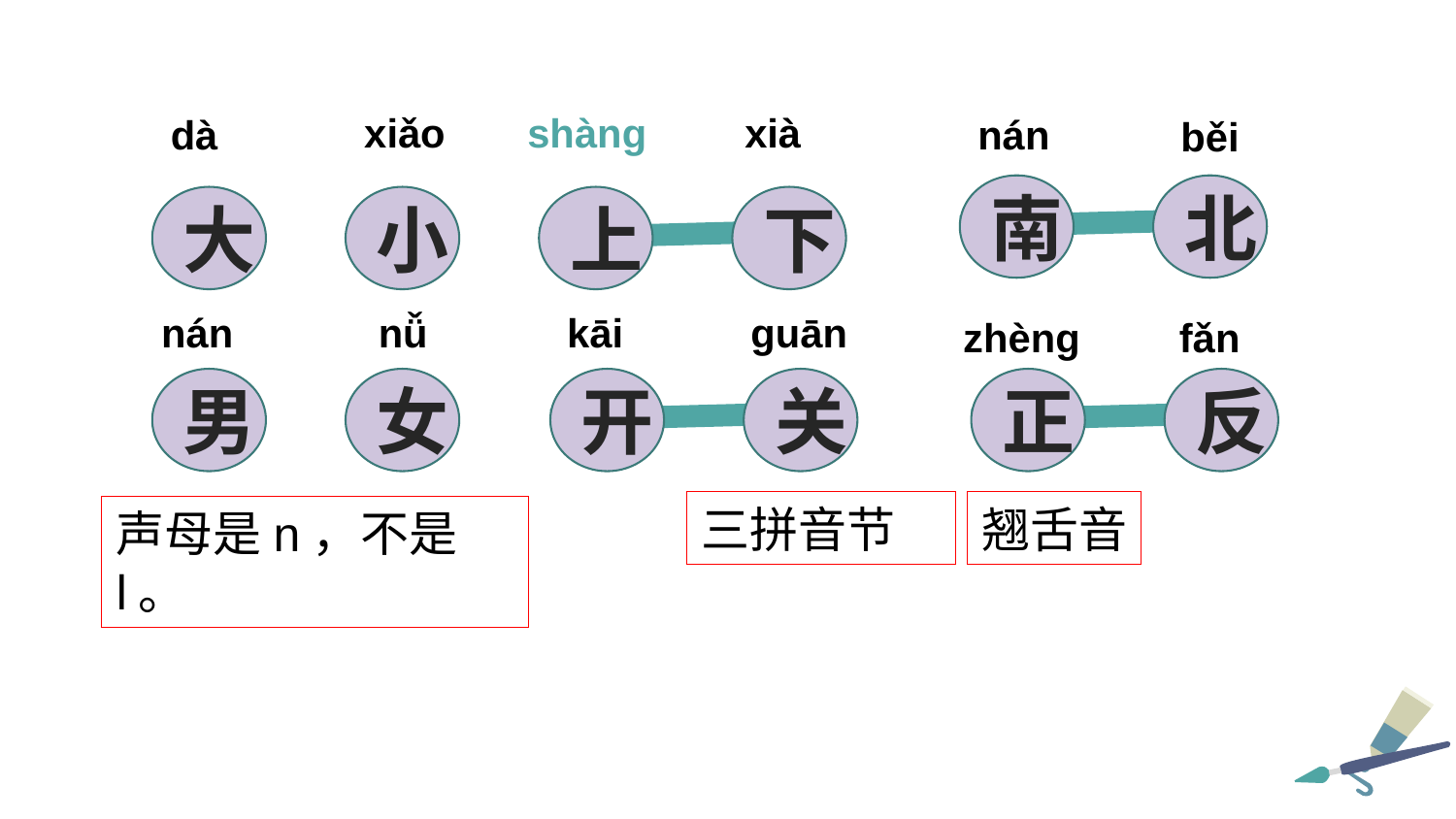

xiǎo
shàng
xià
dà
nán
běi
南
北
大
小
上
下
nán
nǚ
kāi
guān
zhèng
fǎn
男
女
开
关
正
反
三拼音节
翘舌音
声母是n，不是l。